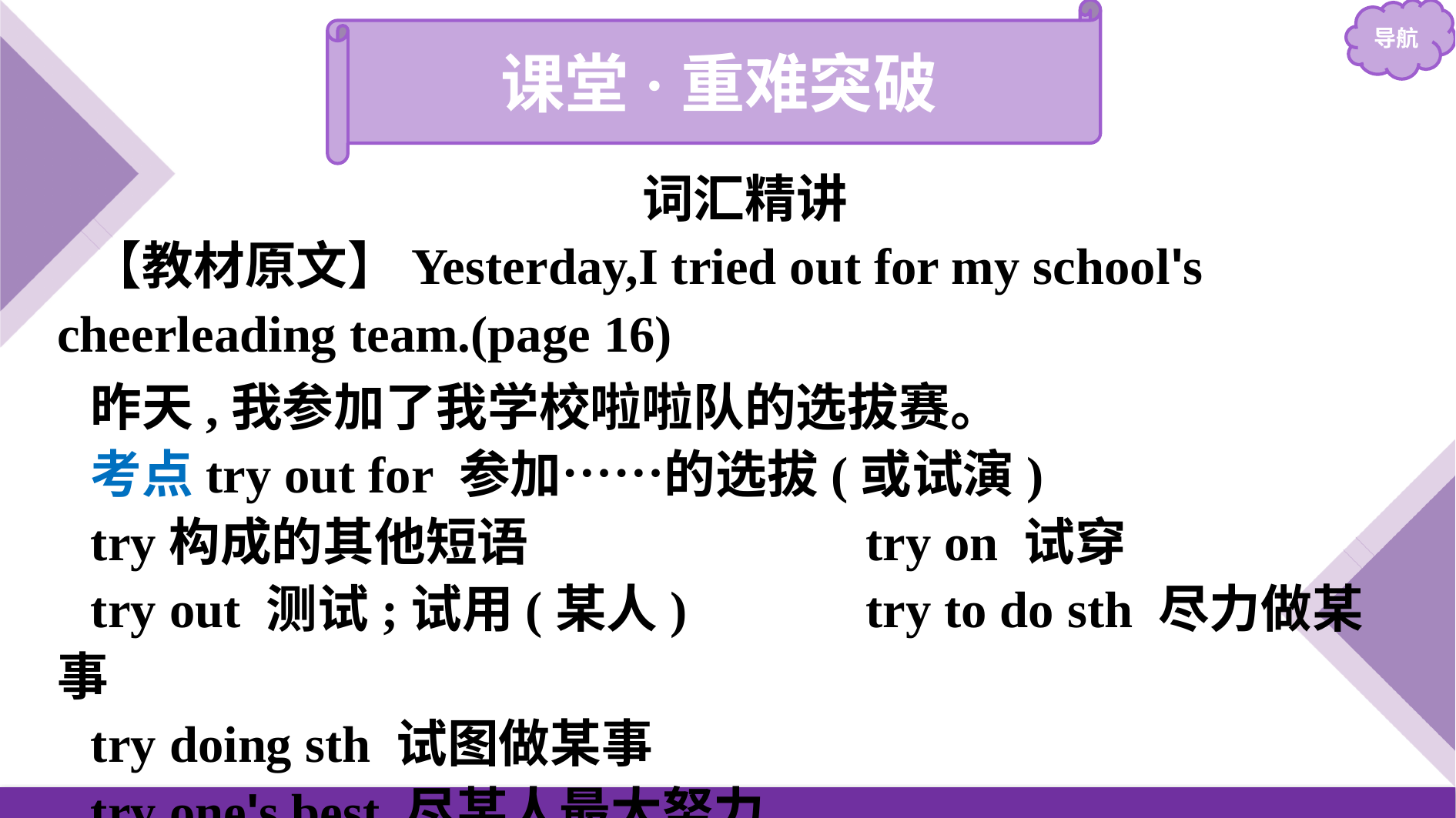

课堂·重难突破
词汇精讲
【教材原文】Yesterday,I tried out for my school's cheerleading team.(page 16)
昨天,我参加了我学校啦啦队的选拔赛。
考点try out for 参加……的选拔(或试演)
try构成的其他短语			try on 试穿
try out 测试;试用(某人)		try to do sth 尽力做某事
try doing sth 试图做某事
try one's best 尽某人最大努力